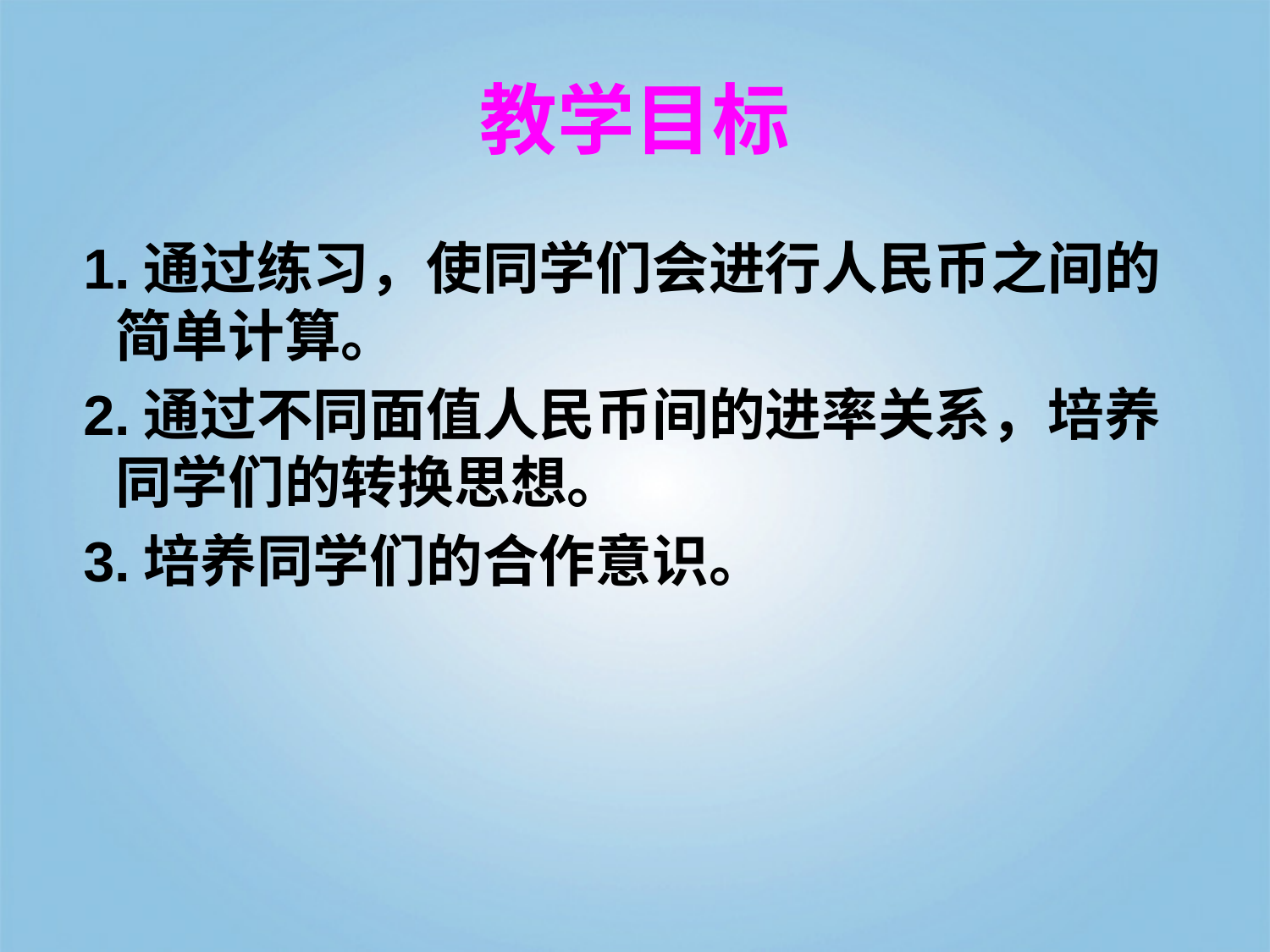

# 教学目标
 1.通过练习，使同学们会进行人民币之间的简单计算。
 2.通过不同面值人民币间的进率关系，培养同学们的转换思想。
 3.培养同学们的合作意识。